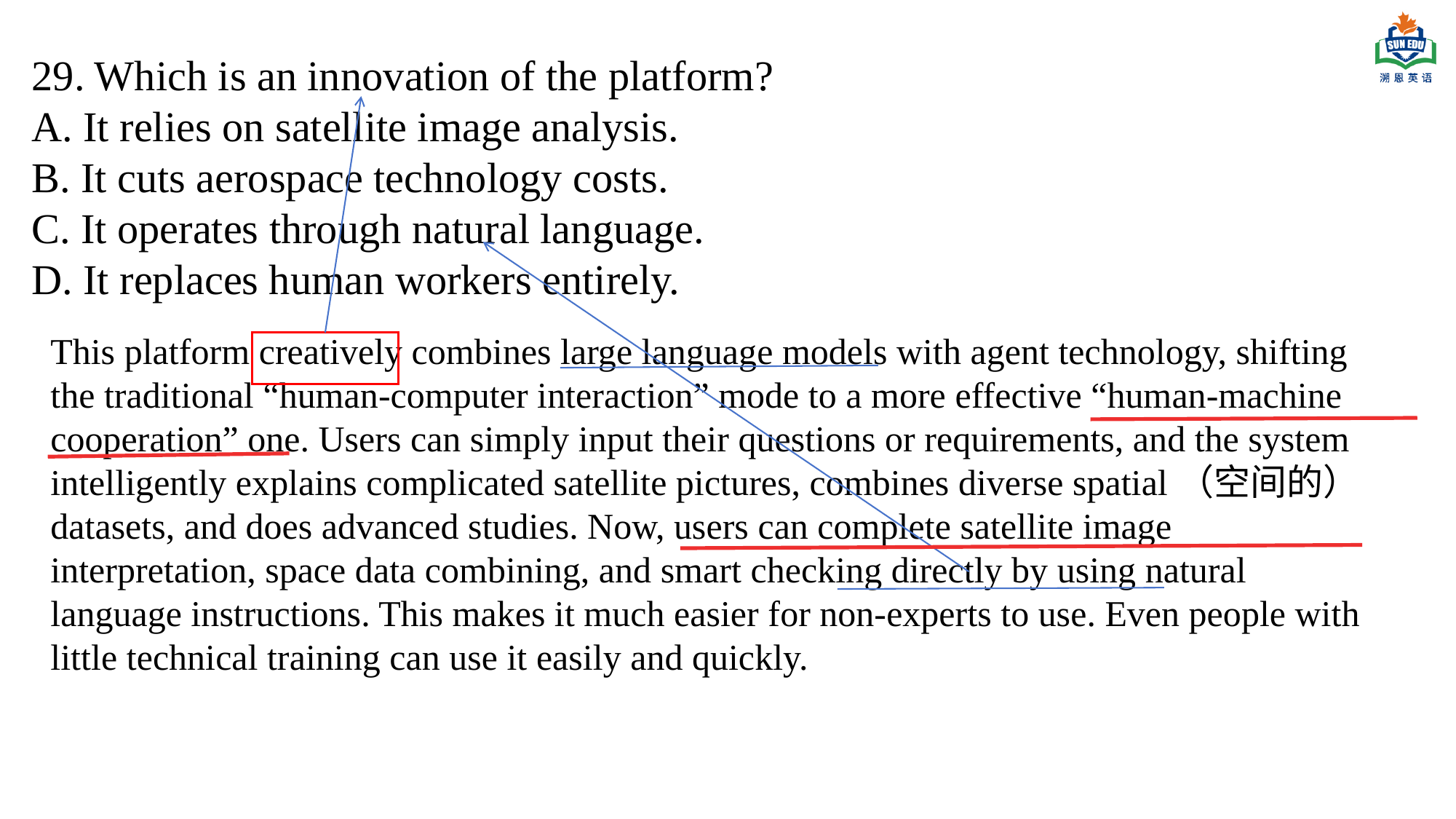

29. Which is an innovation of the platform?
A. It relies on satellite image analysis.
B. It cuts aerospace technology costs.
C. It operates through natural language.
D. It replaces human workers entirely.
This platform creatively combines large language models with agent technology, shifting the traditional “human-computer interaction” mode to a more effective “human-machine cooperation” one. Users can simply input their questions or requirements, and the system intelligently explains complicated satellite pictures, combines diverse spatial（空间的）datasets, and does advanced studies. Now, users can complete satellite image interpretation, space data combining, and smart checking directly by using natural language instructions. This makes it much easier for non-experts to use. Even people with little technical training can use it easily and quickly.